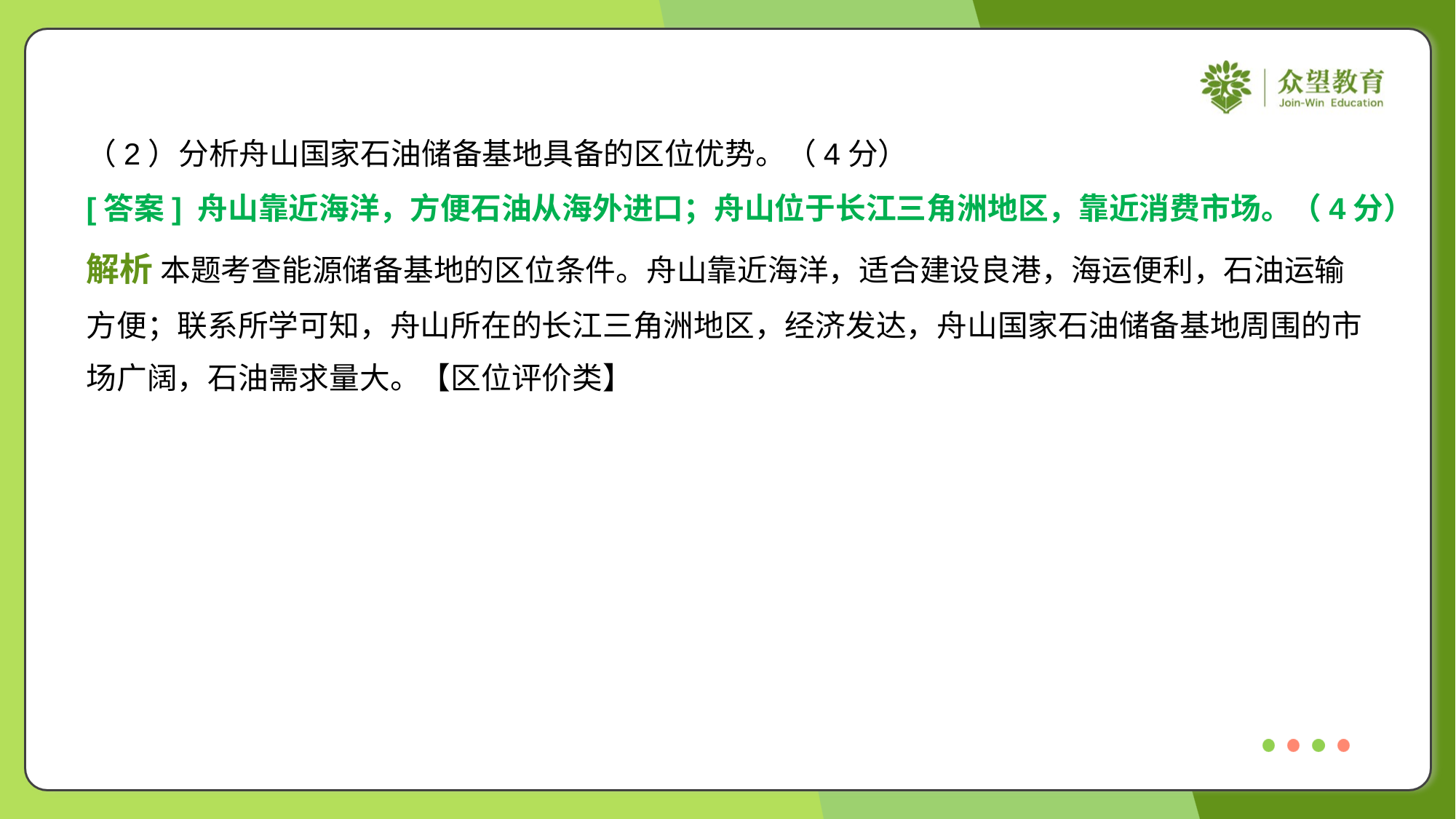

（2）分析舟山国家石油储备基地具备的区位优势。（4分）
[答案] 舟山靠近海洋，方便石油从海外进口；舟山位于长江三角洲地区，靠近消费市场。（4分）
解析 本题考查能源储备基地的区位条件。舟山靠近海洋，适合建设良港，海运便利，石油运输
方便；联系所学可知，舟山所在的长江三角洲地区，经济发达，舟山国家石油储备基地周围的市
场广阔，石油需求量大。【区位评价类】